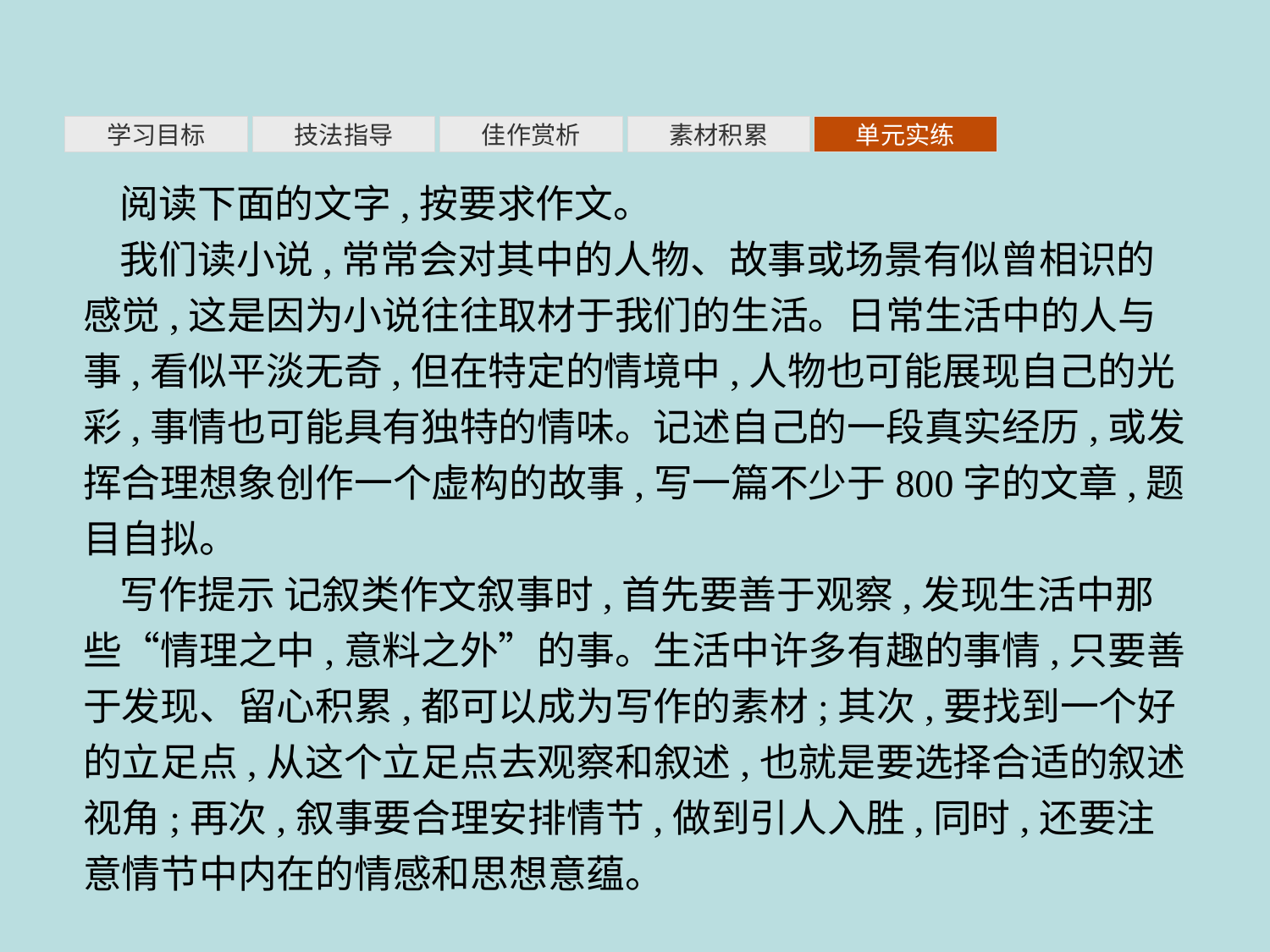

素材积累
学习目标
技法指导
佳作赏析
单元实练
阅读下面的文字,按要求作文。
我们读小说,常常会对其中的人物、故事或场景有似曾相识的感觉,这是因为小说往往取材于我们的生活。日常生活中的人与事,看似平淡无奇,但在特定的情境中,人物也可能展现自己的光彩,事情也可能具有独特的情味。记述自己的一段真实经历,或发挥合理想象创作一个虚构的故事,写一篇不少于800字的文章,题目自拟。
写作提示 记叙类作文叙事时,首先要善于观察,发现生活中那些“情理之中,意料之外”的事。生活中许多有趣的事情,只要善于发现、留心积累,都可以成为写作的素材;其次,要找到一个好的立足点,从这个立足点去观察和叙述,也就是要选择合适的叙述视角;再次,叙事要合理安排情节,做到引人入胜,同时,还要注意情节中内在的情感和思想意蕴。